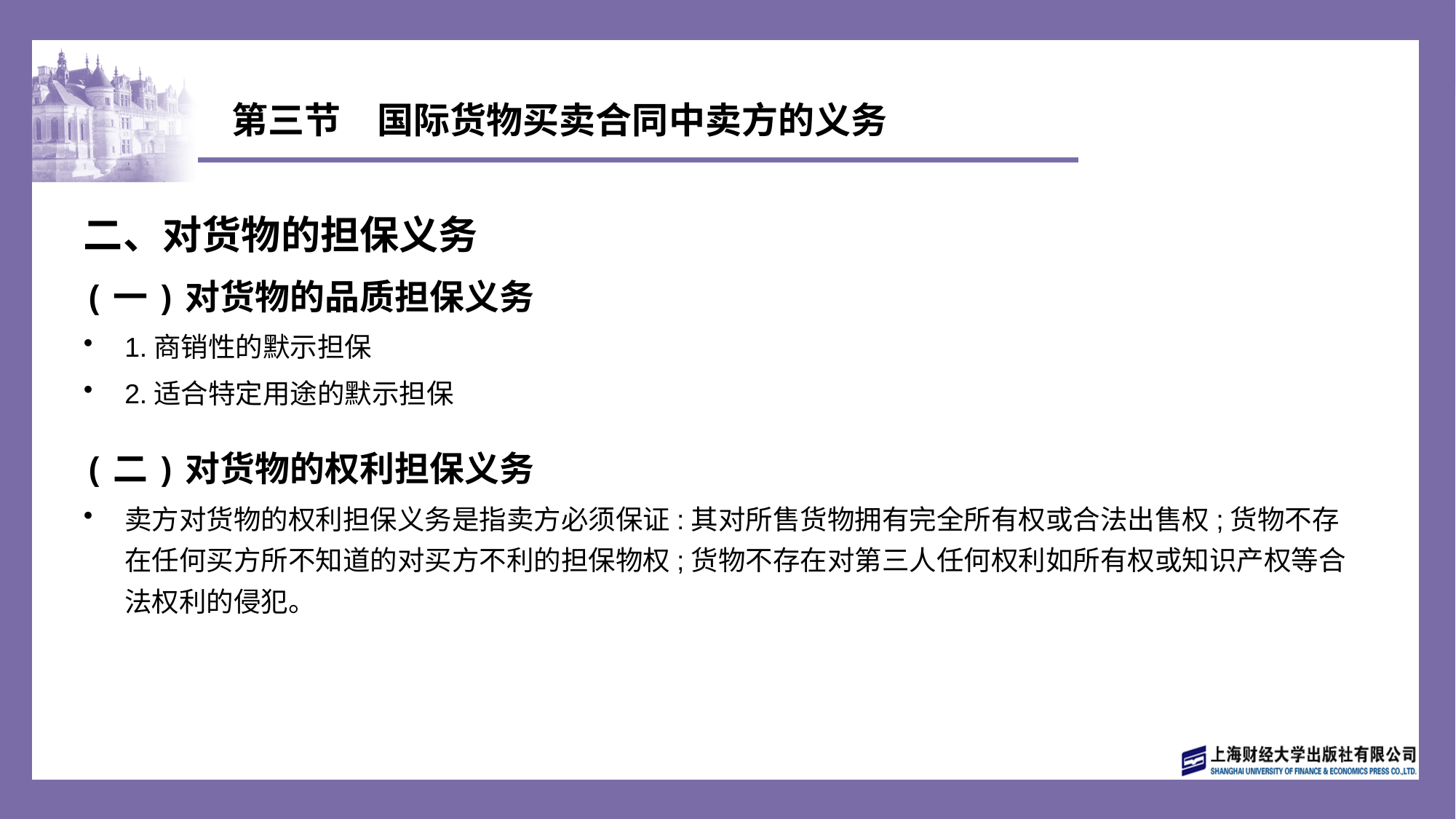

# 第三节　国际货物买卖合同中卖方的义务
二、对货物的担保义务
(一)对货物的品质担保义务
1.商销性的默示担保
2.适合特定用途的默示担保
(二)对货物的权利担保义务
卖方对货物的权利担保义务是指卖方必须保证:其对所售货物拥有完全所有权或合法出售权;货物不存在任何买方所不知道的对买方不利的担保物权;货物不存在对第三人任何权利如所有权或知识产权等合法权利的侵犯。